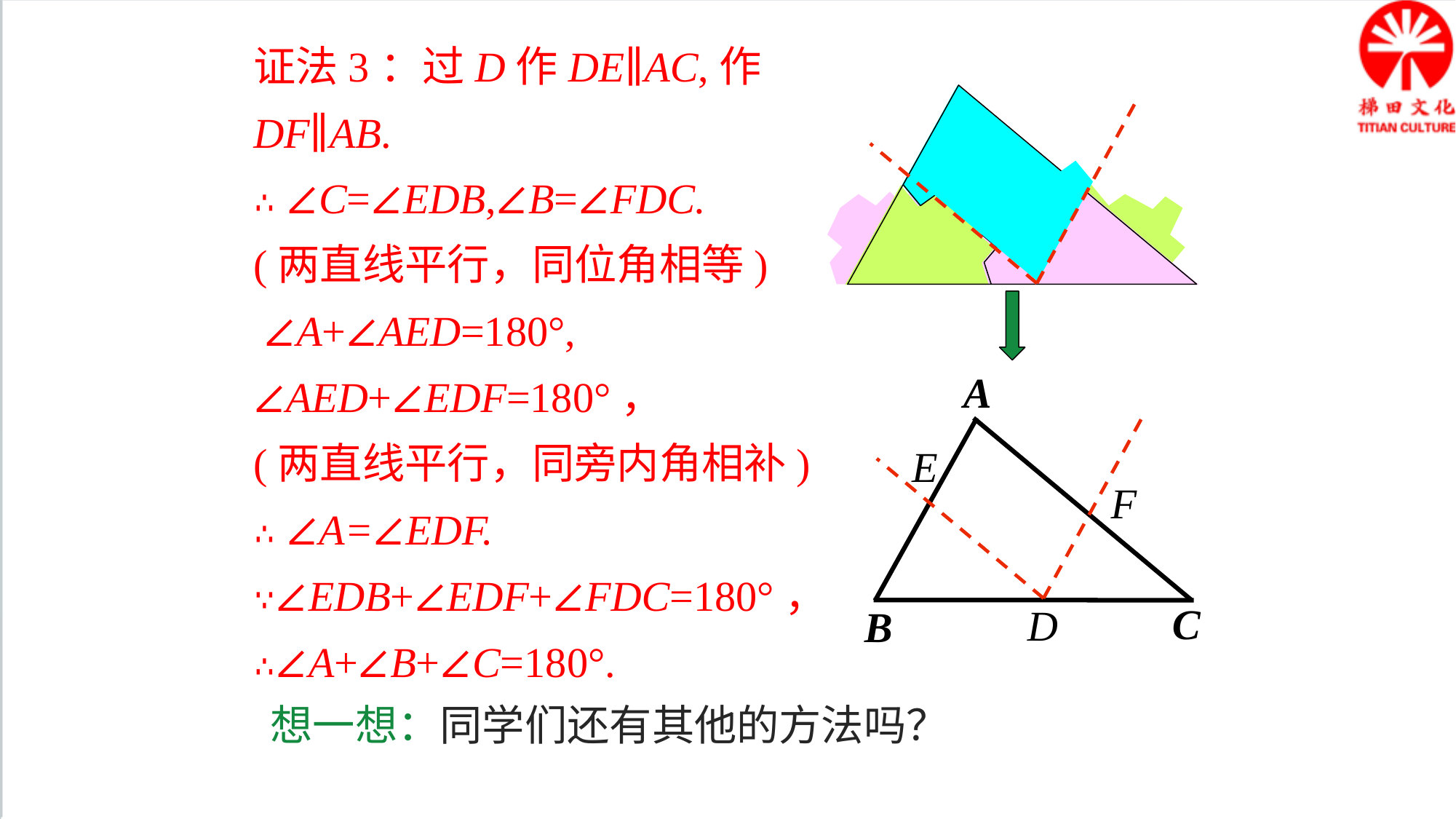

证法3：过D作DE∥AC,作DF∥AB.
∴ ∠C=∠EDB,∠B=∠FDC.
(两直线平行，同位角相等)
 ∠A+∠AED=180°,
∠AED+∠EDF=180°，
(两直线平行，同旁内角相补)
∴ ∠A=∠EDF.
∵∠EDB+∠EDF+∠FDC=180°，
∴∠A+∠B+∠C=180°.

A

C
B

E
F
D
想一想：同学们还有其他的方法吗？